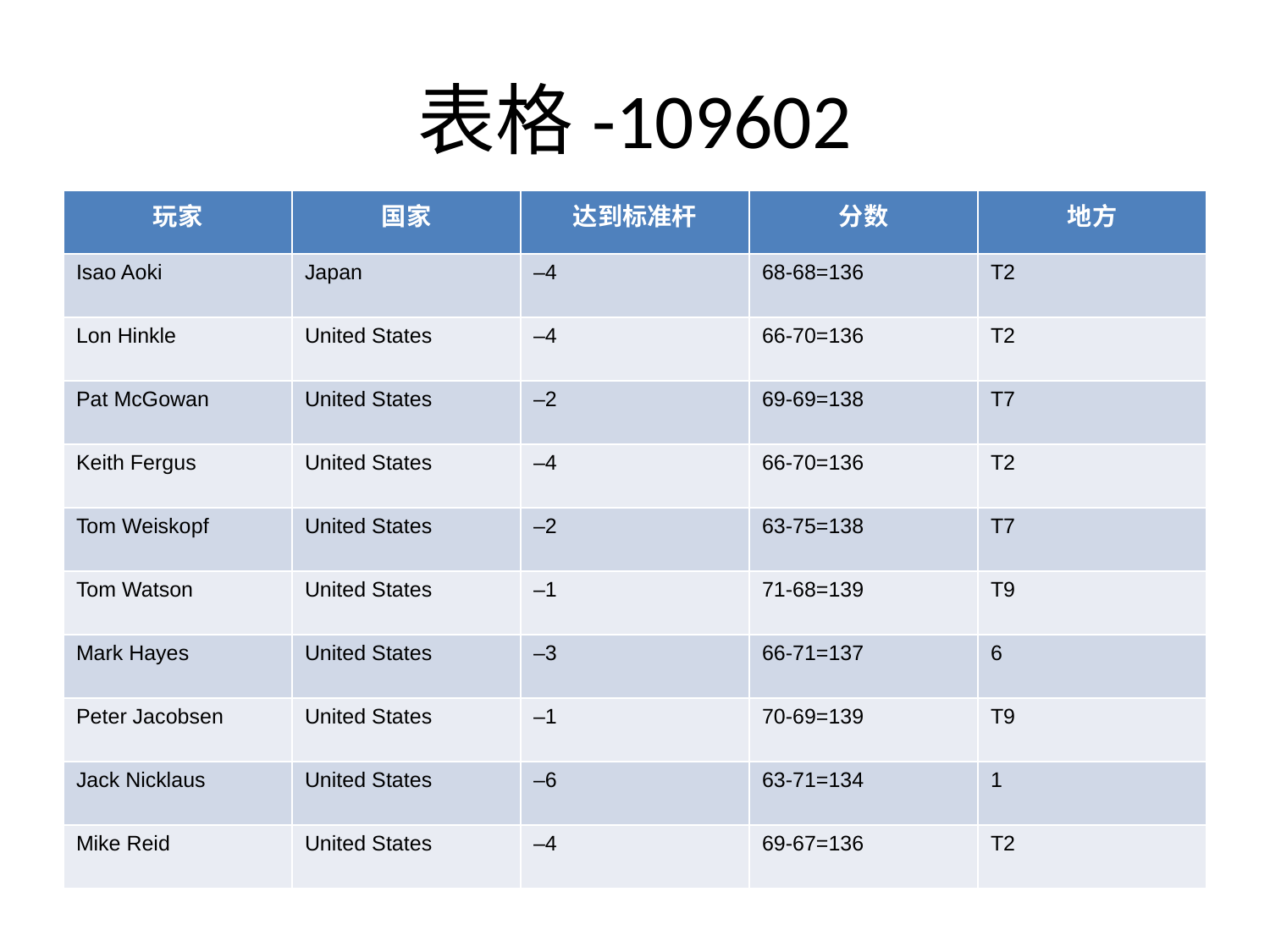

# 表格-109602
| 玩家 | 国家 | 达到标准杆 | 分数 | 地方 |
| --- | --- | --- | --- | --- |
| Isao Aoki | Japan | –4 | 68-68=136 | T2 |
| Lon Hinkle | United States | –4 | 66-70=136 | T2 |
| Pat McGowan | United States | –2 | 69-69=138 | T7 |
| Keith Fergus | United States | –4 | 66-70=136 | T2 |
| Tom Weiskopf | United States | –2 | 63-75=138 | T7 |
| Tom Watson | United States | –1 | 71-68=139 | T9 |
| Mark Hayes | United States | –3 | 66-71=137 | 6 |
| Peter Jacobsen | United States | –1 | 70-69=139 | T9 |
| Jack Nicklaus | United States | –6 | 63-71=134 | 1 |
| Mike Reid | United States | –4 | 69-67=136 | T2 |